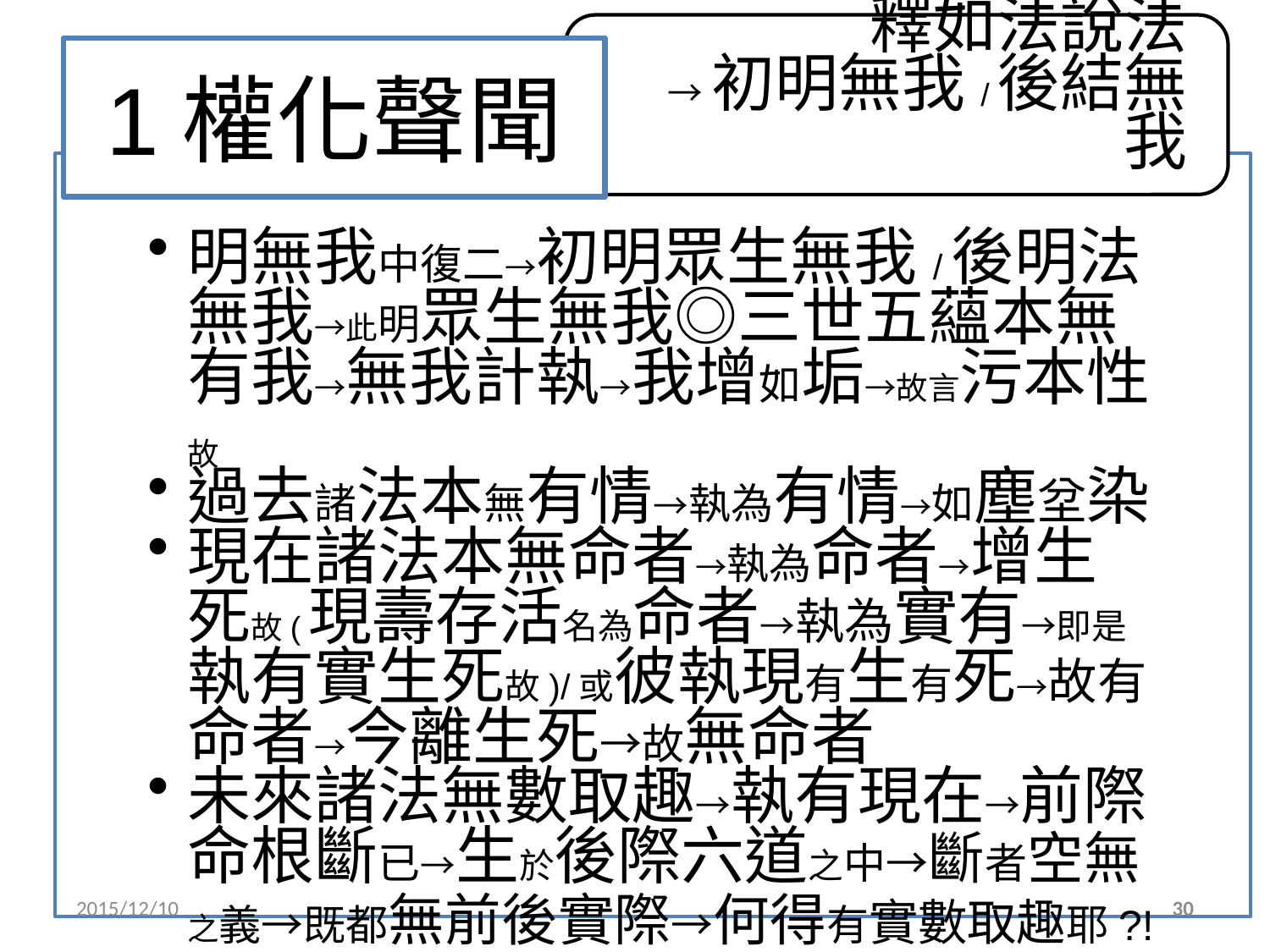

明無我中復二→初明眾生無我/後明法無我→此明眾生無我◎三世五蘊本無有我→無我計執→我增如垢→故言污本性故
過去諸法本無有情→執為有情→如塵坌染
現在諸法本無命者→執為命者→增生死故(現壽存活名為命者→執為實有→即是執有實生死故)/或彼執現有生有死→故有命者→今離生死→故無命者
未來諸法無數取趣→執有現在→前際命根斷已→生於後際六道之中→斷者空無之義→既都無前後實際→何得有實數取趣耶?!
釋如法說法
→初明無我/後結無我
# 1權化聲聞
2015/12/10
30